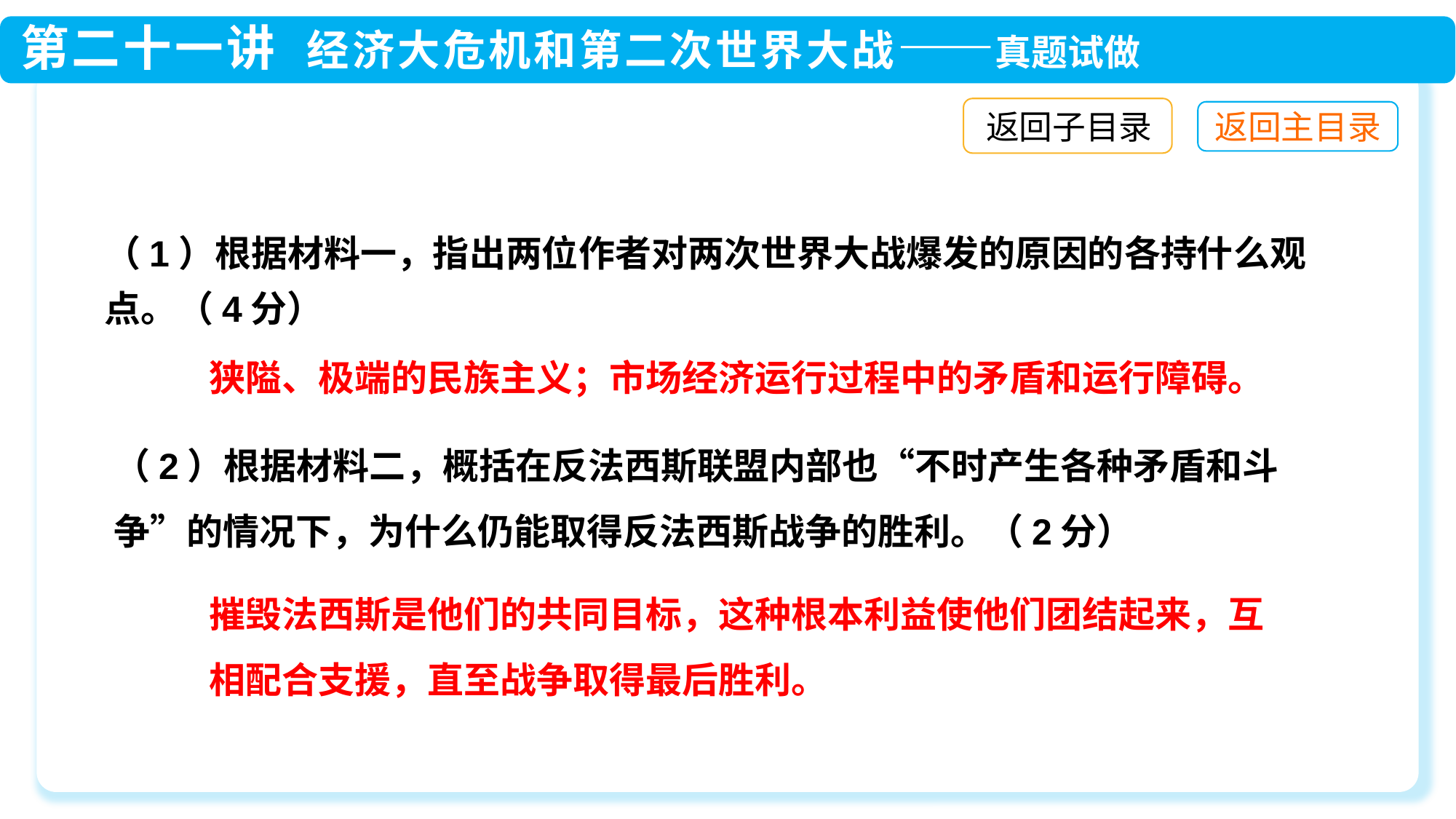

返回子目录
（1）根据材料一，指出两位作者对两次世界大战爆发的原因的各持什么观点。（4分）
狭隘、极端的民族主义；市场经济运行过程中的矛盾和运行障碍。
（2）根据材料二，概括在反法西斯联盟内部也“不时产生各种矛盾和斗争”的情况下，为什么仍能取得反法西斯战争的胜利。（2分）
摧毁法西斯是他们的共同目标，这种根本利益使他们团结起来，互相配合支援，直至战争取得最后胜利。